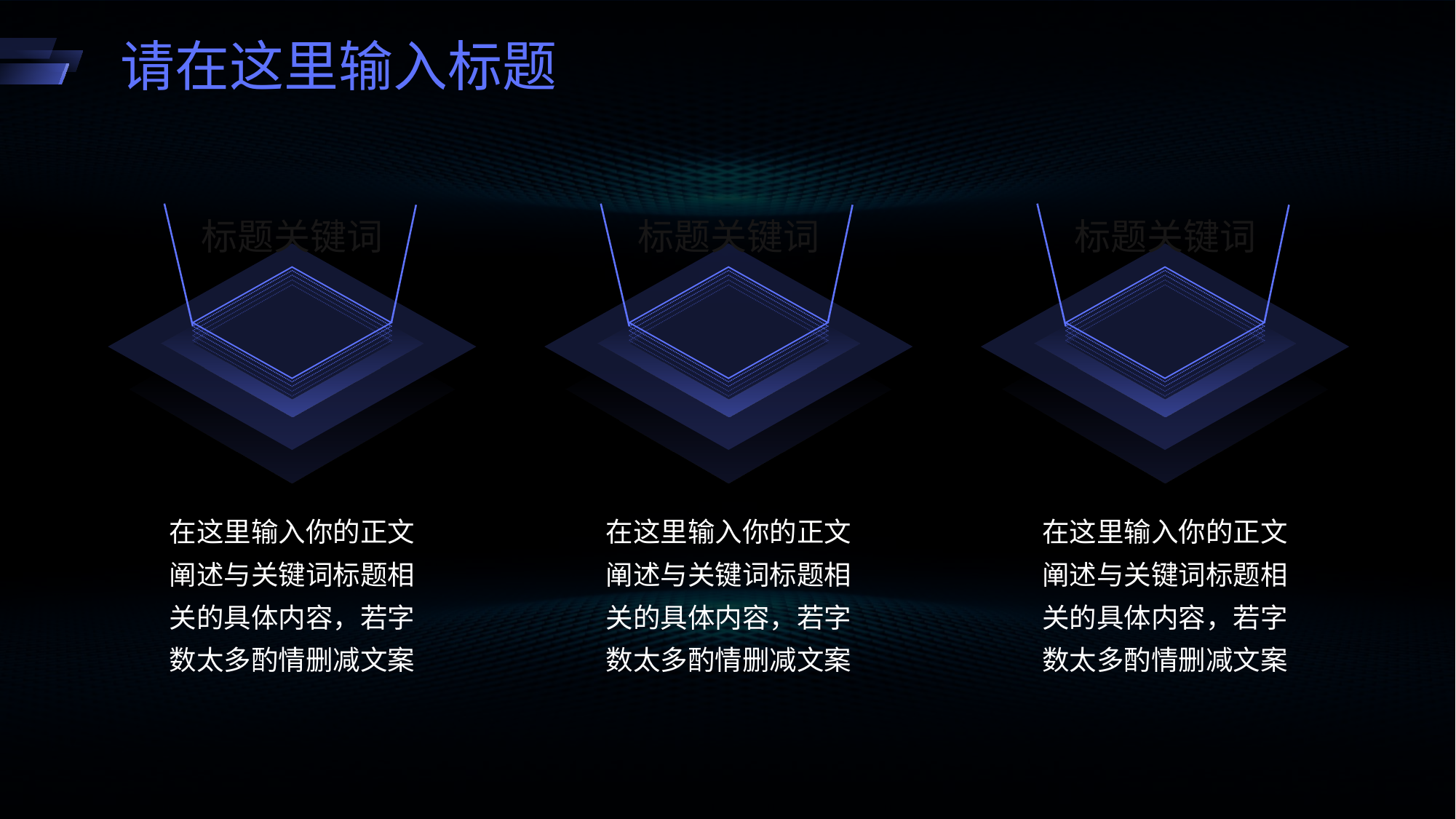

请在这里输入标题

标题关键词

在这里输入你的正文阐述与关键词标题相关的具体内容，若字数太多酌情删减文案

标题关键词

在这里输入你的正文阐述与关键词标题相关的具体内容，若字数太多酌情删减文案

标题关键词

在这里输入你的正文阐述与关键词标题相关的具体内容，若字数太多酌情删减文案